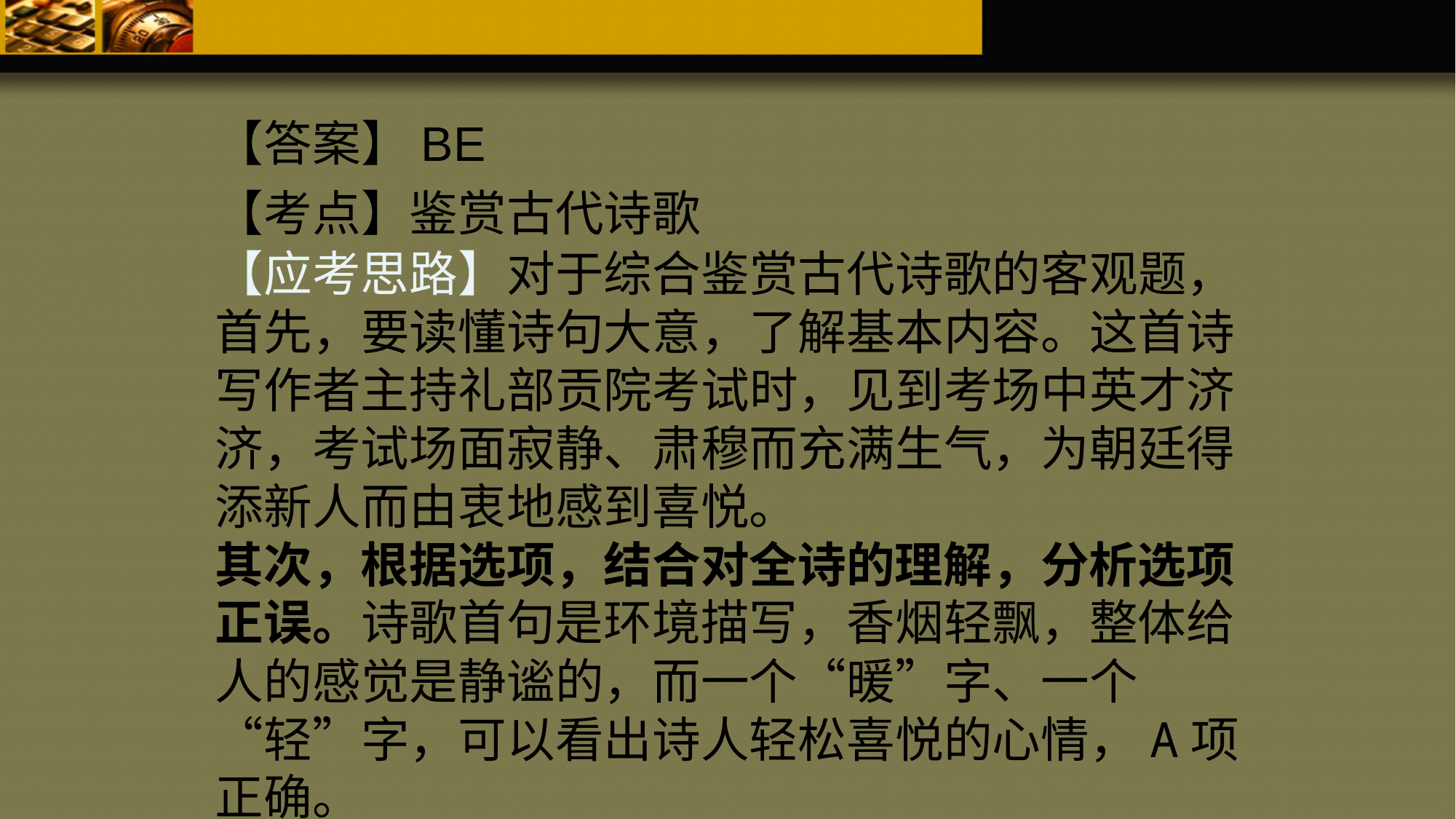

【答案】BE
【考点】鉴赏古代诗歌
【应考思路】对于综合鉴赏古代诗歌的客观题，首先，要读懂诗句大意，了解基本内容。这首诗写作者主持礼部贡院考试时，见到考场中英才济济，考试场面寂静、肃穆而充满生气，为朝廷得添新人而由衷地感到喜悦。
其次，根据选项，结合对全诗的理解，分析选项正误。诗歌首句是环境描写，香烟轻飘，整体给人的感觉是静谧的，而一个“暖”字、一个“轻”字，可以看出诗人轻松喜悦的心情，A项正确。